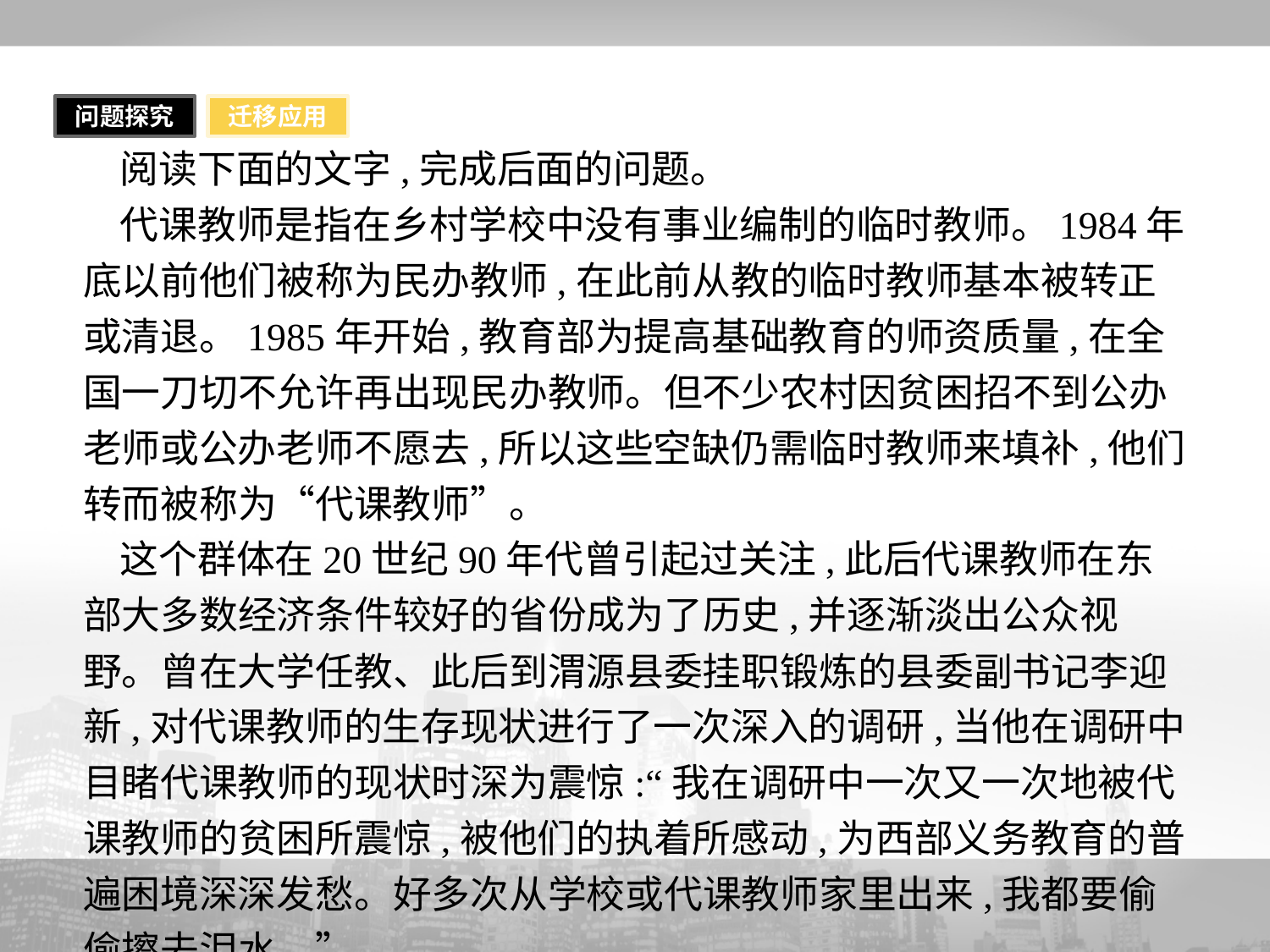

问题探究
迁移应用
阅读下面的文字,完成后面的问题。
代课教师是指在乡村学校中没有事业编制的临时教师。1984年底以前他们被称为民办教师,在此前从教的临时教师基本被转正或清退。1985年开始,教育部为提高基础教育的师资质量,在全国一刀切不允许再出现民办教师。但不少农村因贫困招不到公办老师或公办老师不愿去,所以这些空缺仍需临时教师来填补,他们转而被称为“代课教师”。
这个群体在20世纪90年代曾引起过关注,此后代课教师在东部大多数经济条件较好的省份成为了历史,并逐渐淡出公众视野。曾在大学任教、此后到渭源县委挂职锻炼的县委副书记李迎新,对代课教师的生存现状进行了一次深入的调研,当他在调研中目睹代课教师的现状时深为震惊:“我在调研中一次又一次地被代课教师的贫困所震惊,被他们的执着所感动,为西部义务教育的普遍困境深深发愁。好多次从学校或代课教师家里出来,我都要偷偷擦去泪水。”